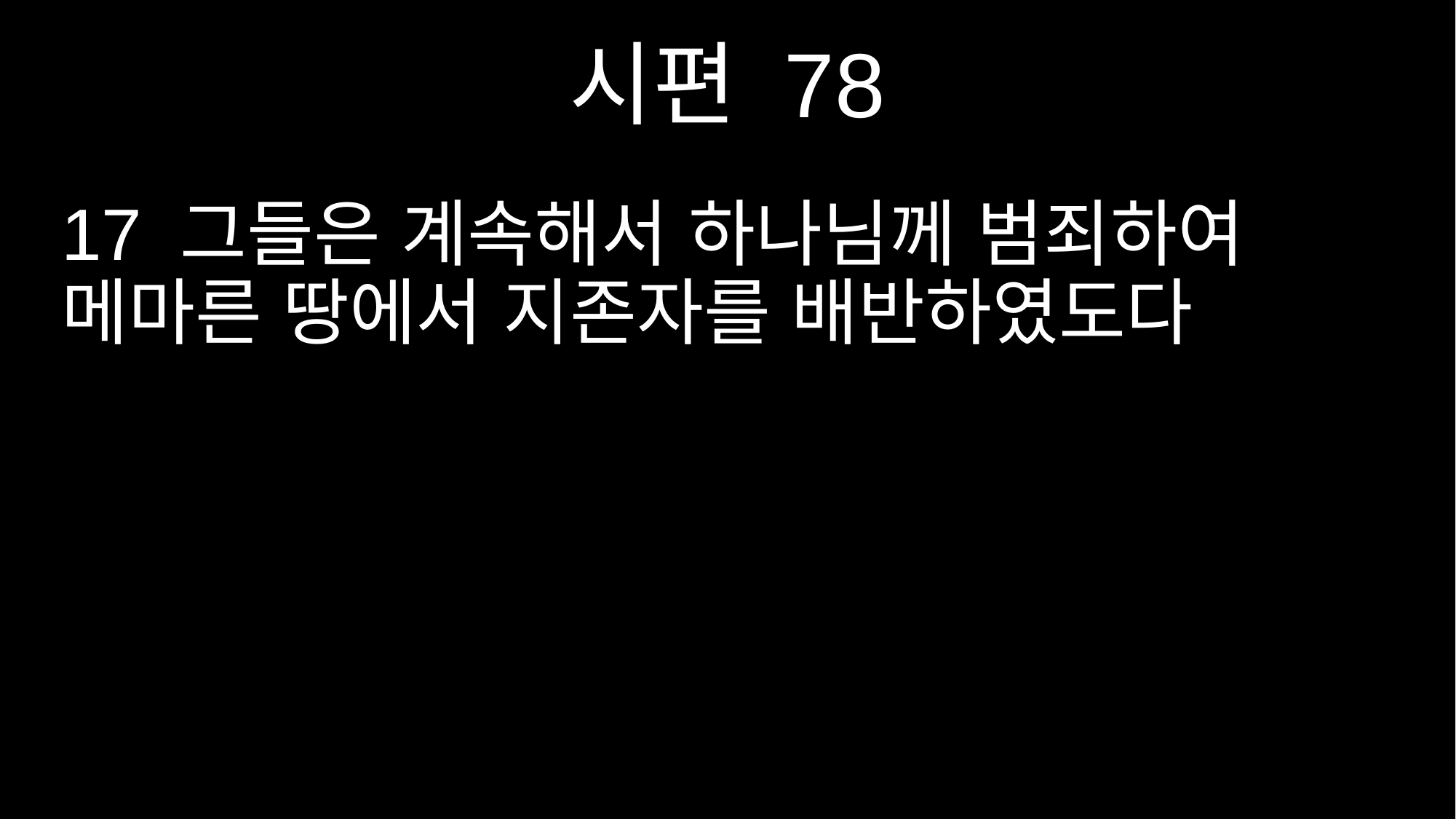

시편 78
17 그들은 계속해서 하나님께 범죄하여 메마른 땅에서 지존자를 배반하였도다